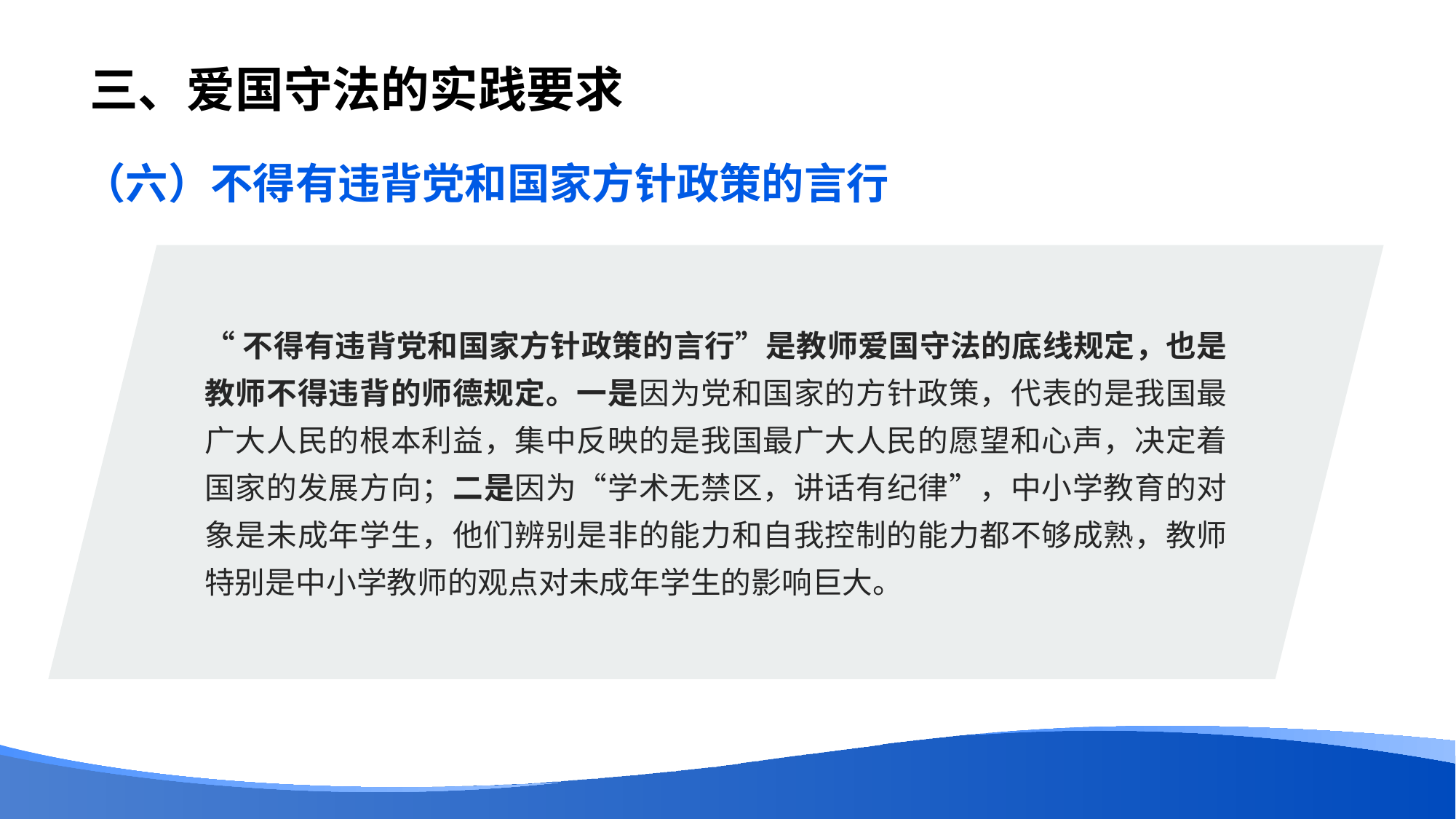

# 三、爱国守法的实践要求
（六）不得有违背党和国家方针政策的言行
“不得有违背党和国家方针政策的言行”是教师爱国守法的底线规定，也是教师不得违背的师德规定。一是因为党和国家的方针政策，代表的是我国最广大人民的根本利益，集中反映的是我国最广大人民的愿望和心声，决定着国家的发展方向；二是因为“学术无禁区，讲话有纪律”，中小学教育的对象是未成年学生，他们辨别是非的能力和自我控制的能力都不够成熟，教师特别是中小学教师的观点对未成年学生的影响巨大。